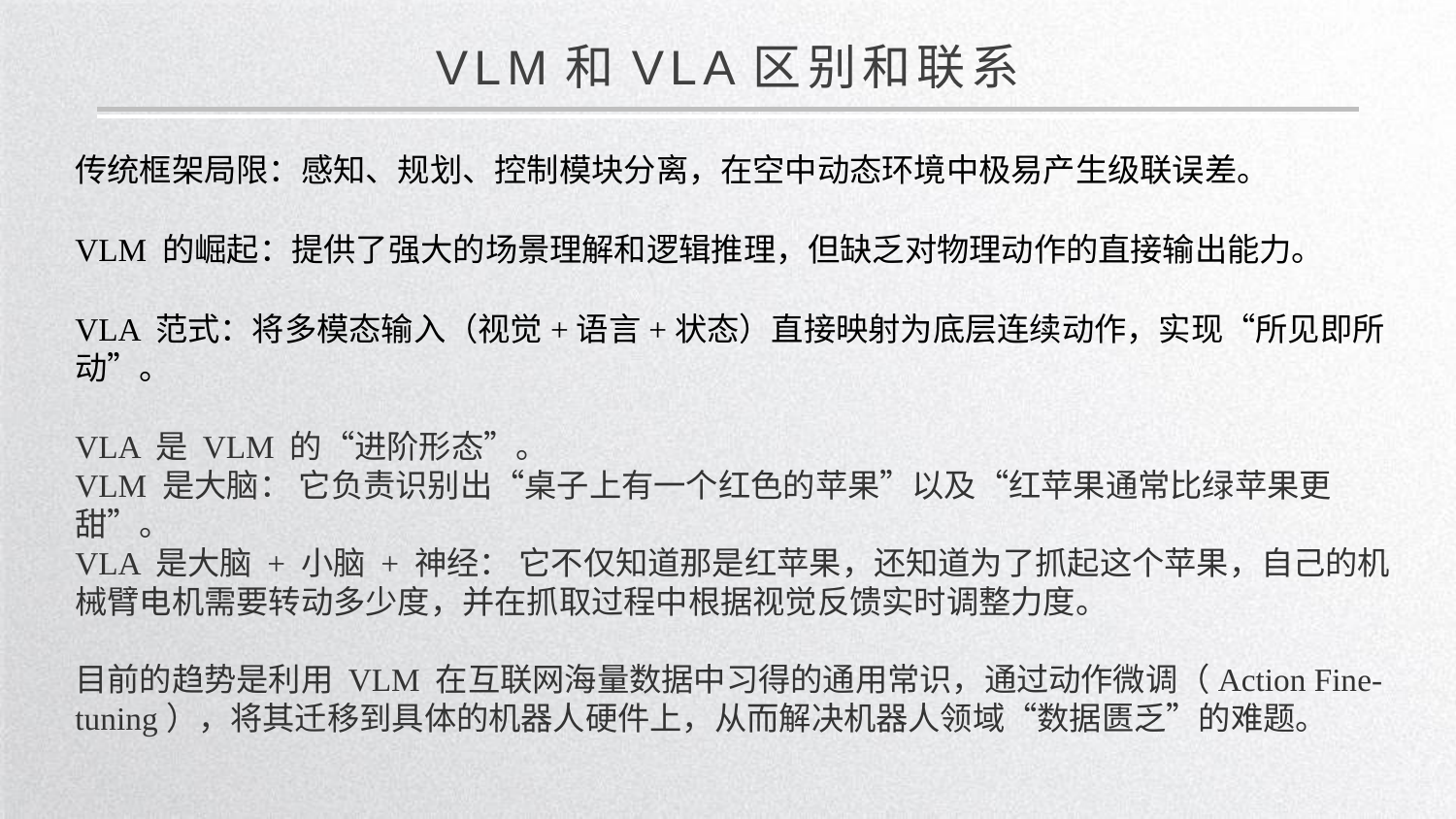

VLM和VLA区别和联系
传统框架局限：感知、规划、控制模块分离，在空中动态环境中极易产生级联误差。
VLM 的崛起：提供了强大的场景理解和逻辑推理，但缺乏对物理动作的直接输出能力。
VLA 范式：将多模态输入（视觉+语言+状态）直接映射为底层连续动作，实现“所见即所动”。
VLA 是 VLM 的“进阶形态”。
VLM 是大脑： 它负责识别出“桌子上有一个红色的苹果”以及“红苹果通常比绿苹果更甜”。
VLA 是大脑 + 小脑 + 神经： 它不仅知道那是红苹果，还知道为了抓起这个苹果，自己的机械臂电机需要转动多少度，并在抓取过程中根据视觉反馈实时调整力度。

目前的趋势是利用 VLM 在互联网海量数据中习得的通用常识，通过动作微调（Action Fine-tuning），将其迁移到具体的机器人硬件上，从而解决机器人领域“数据匮乏”的难题。